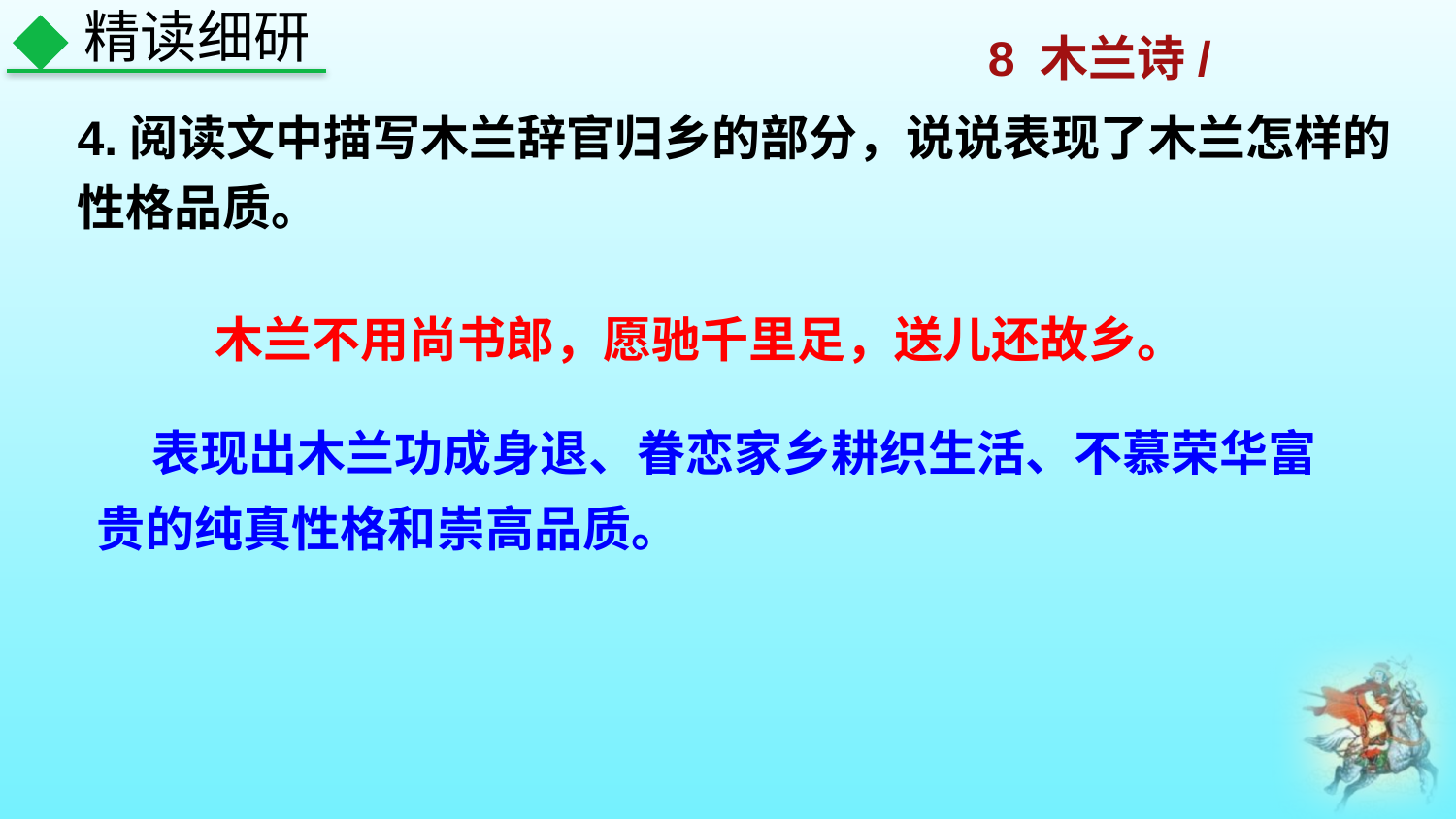

精读细研

4.阅读文中描写木兰辞官归乡的部分，说说表现了木兰怎样的性格品质。
木兰不用尚书郎，愿驰千里足，送儿还故乡。
    表现出木兰功成身退、眷恋家乡耕织生活、不慕荣华富贵的纯真性格和崇高品质。